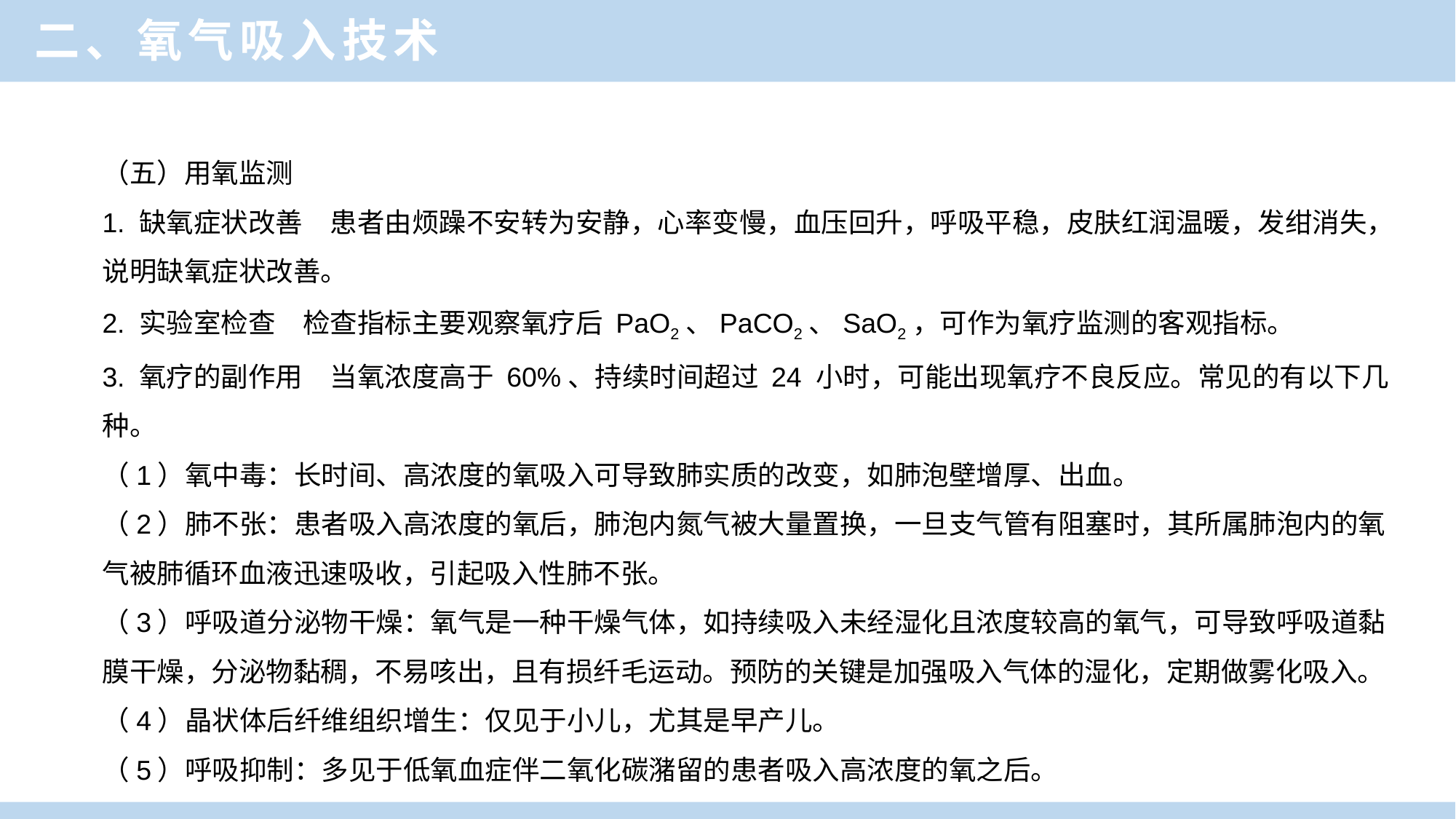

二、氧气吸入技术
（五）用氧监测
1. 缺氧症状改善　患者由烦躁不安转为安静，心率变慢，血压回升，呼吸平稳，皮肤红润温暖，发绀消失，说明缺氧症状改善。
2. 实验室检查　检查指标主要观察氧疗后 PaO2、PaCO2、SaO2，可作为氧疗监测的客观指标。
3. 氧疗的副作用　当氧浓度高于 60%、持续时间超过 24 小时，可能出现氧疗不良反应。常见的有以下几种。
（1）氧中毒：长时间、高浓度的氧吸入可导致肺实质的改变，如肺泡壁增厚、出血。
（2）肺不张：患者吸入高浓度的氧后，肺泡内氮气被大量置换，一旦支气管有阻塞时，其所属肺泡内的氧气被肺循环血液迅速吸收，引起吸入性肺不张。
（3）呼吸道分泌物干燥：氧气是一种干燥气体，如持续吸入未经湿化且浓度较高的氧气，可导致呼吸道黏膜干燥，分泌物黏稠，不易咳出，且有损纤毛运动。预防的关键是加强吸入气体的湿化，定期做雾化吸入。
（4）晶状体后纤维组织增生：仅见于小儿，尤其是早产儿。
（5）呼吸抑制：多见于低氧血症伴二氧化碳潴留的患者吸入高浓度的氧之后。